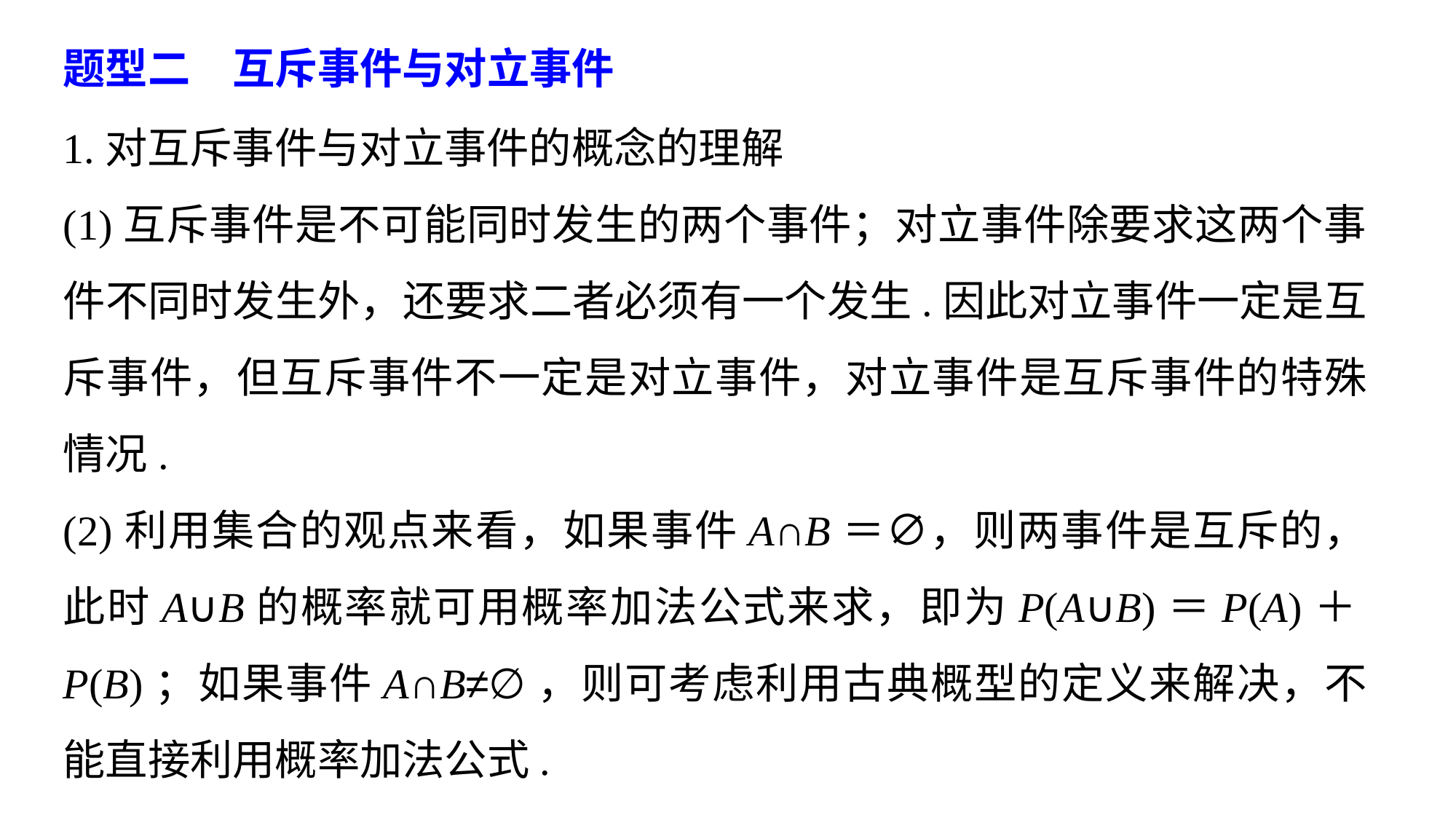

题型二　互斥事件与对立事件
1.对互斥事件与对立事件的概念的理解
(1)互斥事件是不可能同时发生的两个事件；对立事件除要求这两个事件不同时发生外，还要求二者必须有一个发生.因此对立事件一定是互斥事件，但互斥事件不一定是对立事件，对立事件是互斥事件的特殊情况.
(2)利用集合的观点来看，如果事件A∩B＝∅，则两事件是互斥的，此时A∪B的概率就可用概率加法公式来求，即为P(A∪B)＝P(A)＋P(B)；如果事件A∩B≠∅，则可考虑利用古典概型的定义来解决，不能直接利用概率加法公式.